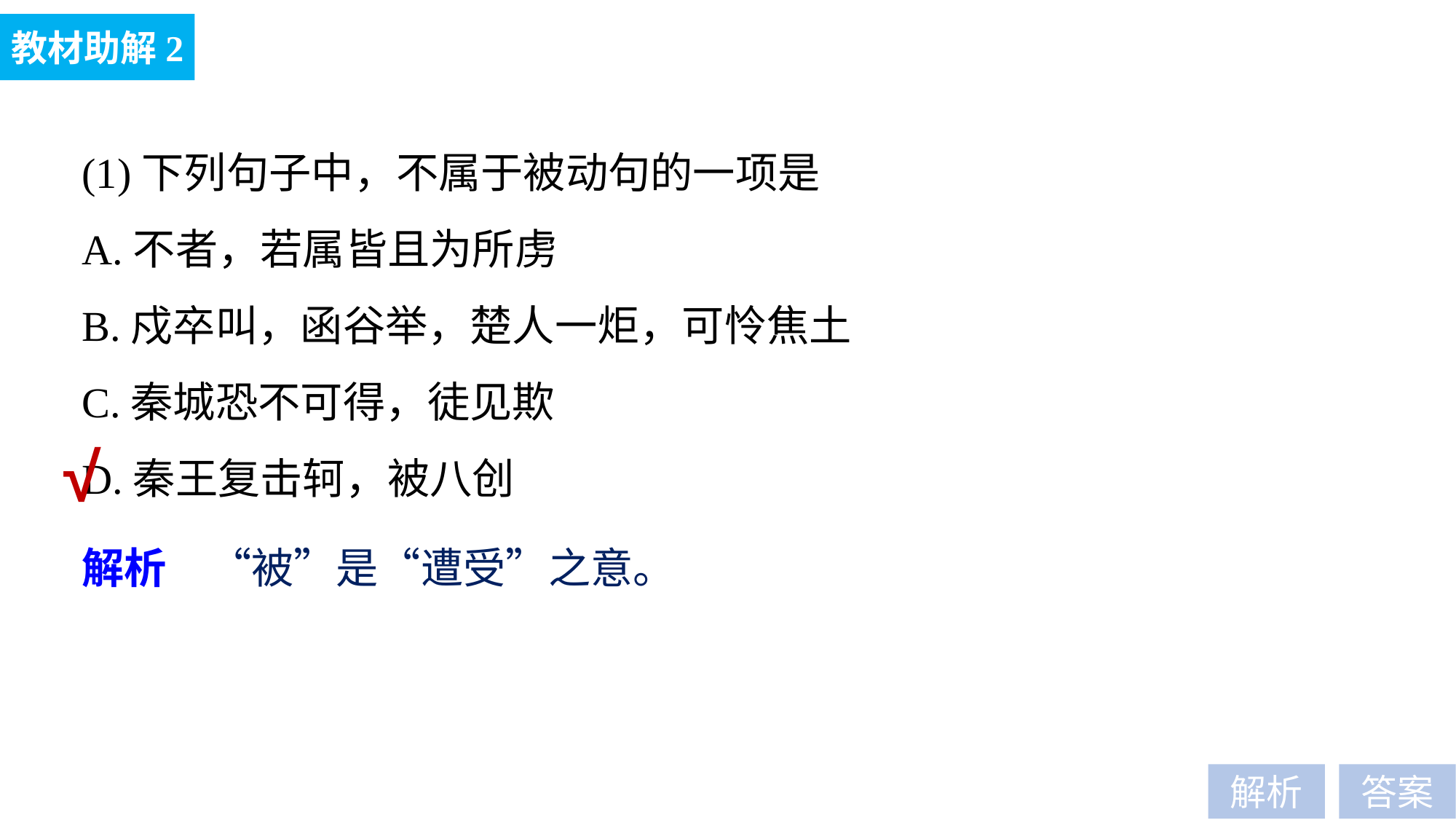

教材助解2
(1)下列句子中，不属于被动句的一项是
A.不者，若属皆且为所虏
B.戍卒叫，函谷举，楚人一炬，可怜焦土
C.秦城恐不可得，徒见欺
D.秦王复击轲，被八创
√
解析　“被”是“遭受”之意。
解析
答案